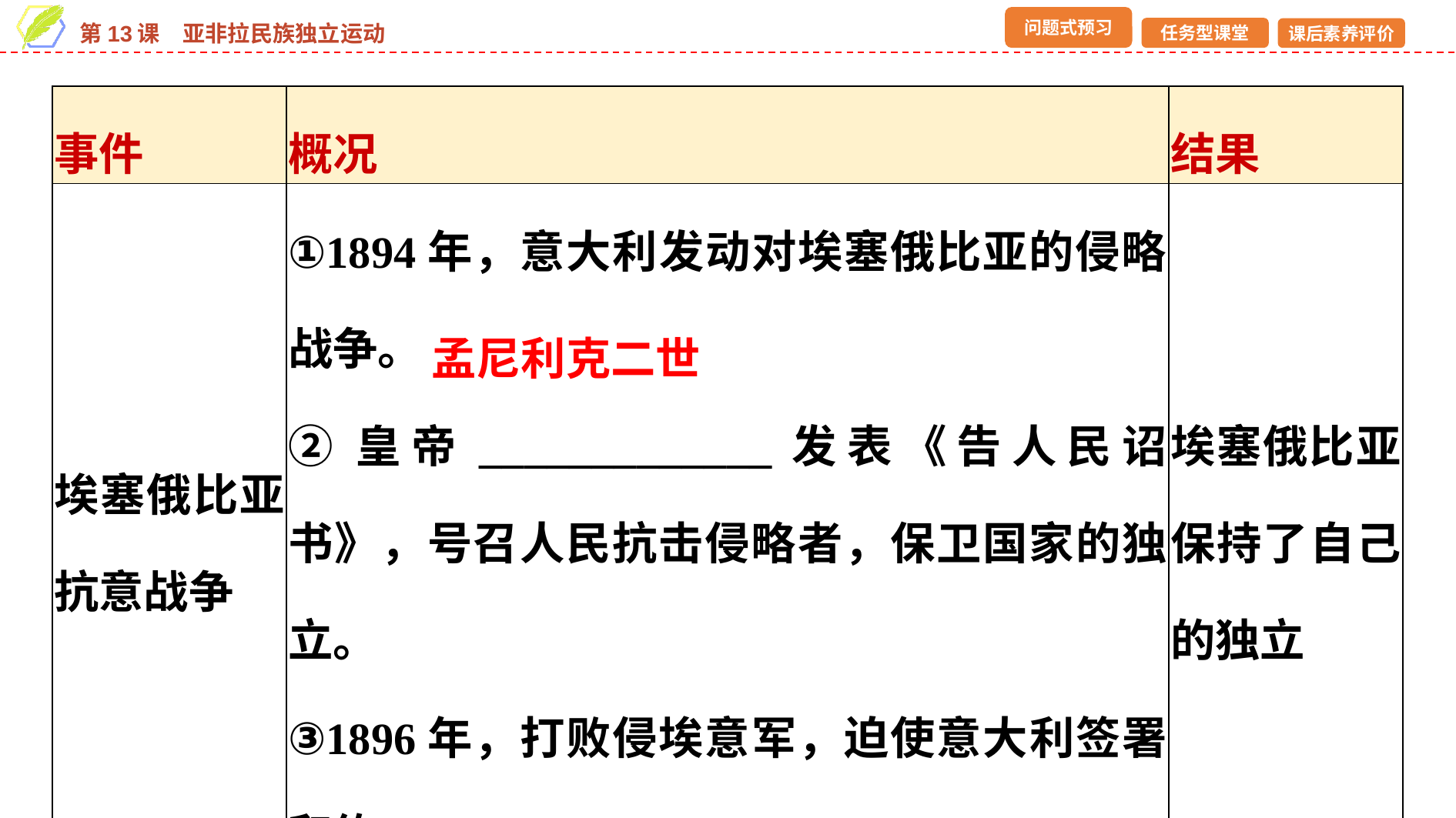

| 事件 | 概况 | 结果 |
| --- | --- | --- |
| 埃塞俄比亚抗意战争 | ①1894年，意大利发动对埃塞俄比亚的侵略战争。 ②皇帝\_\_\_\_\_\_\_\_\_\_\_\_\_发表《告人民诏书》，号召人民抗击侵略者，保卫国家的独立。 ③1896年，打败侵埃意军，迫使意大利签署和约 | 埃塞俄比亚保持了自己的独立 |
孟尼利克二世